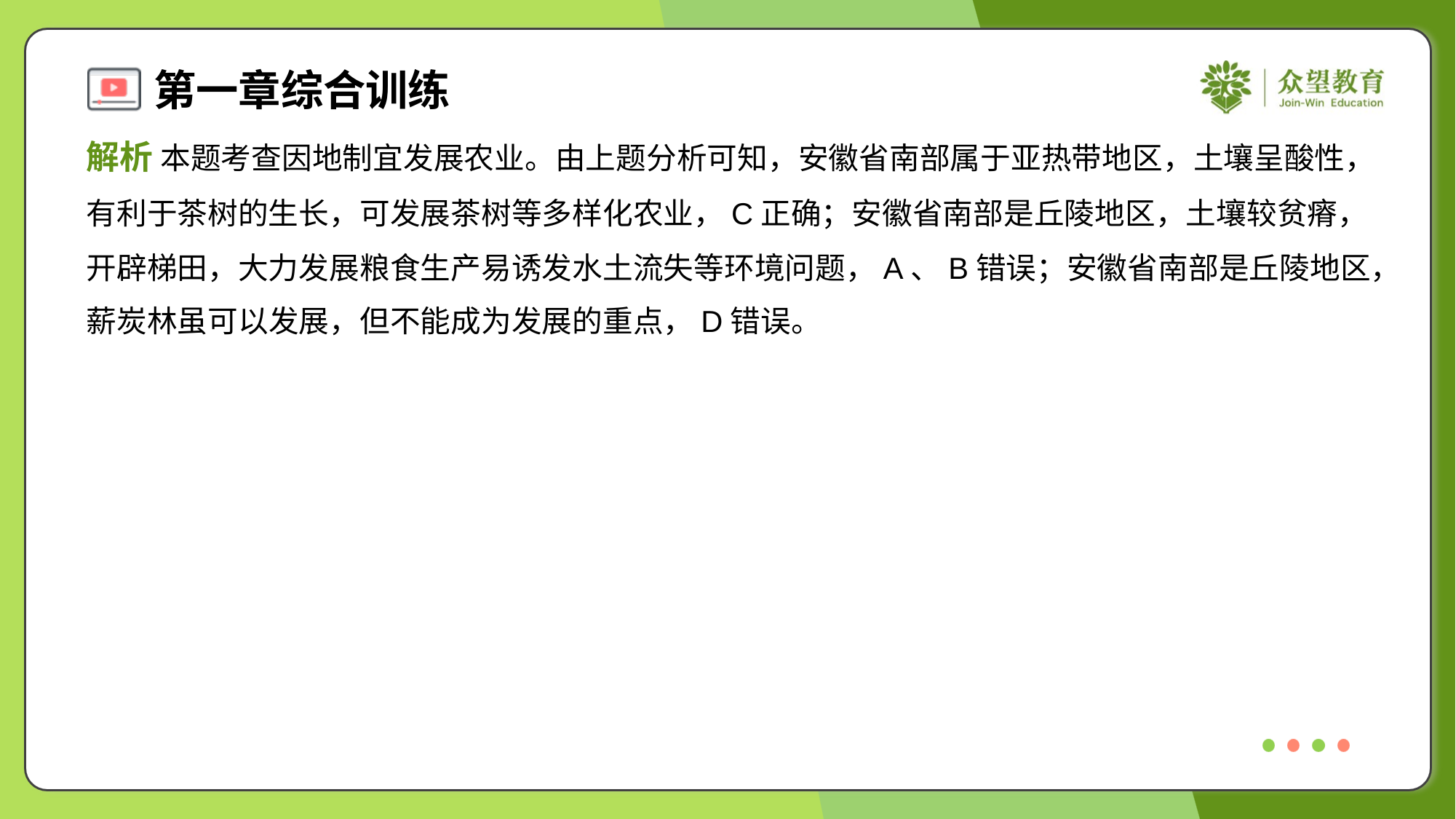

解析 本题考查因地制宜发展农业。由上题分析可知，安徽省南部属于亚热带地区，土壤呈酸性，
有利于茶树的生长，可发展茶树等多样化农业，C正确；安徽省南部是丘陵地区，土壤较贫瘠，
开辟梯田，大力发展粮食生产易诱发水土流失等环境问题，A、B错误；安徽省南部是丘陵地区，
薪炭林虽可以发展，但不能成为发展的重点，D错误。